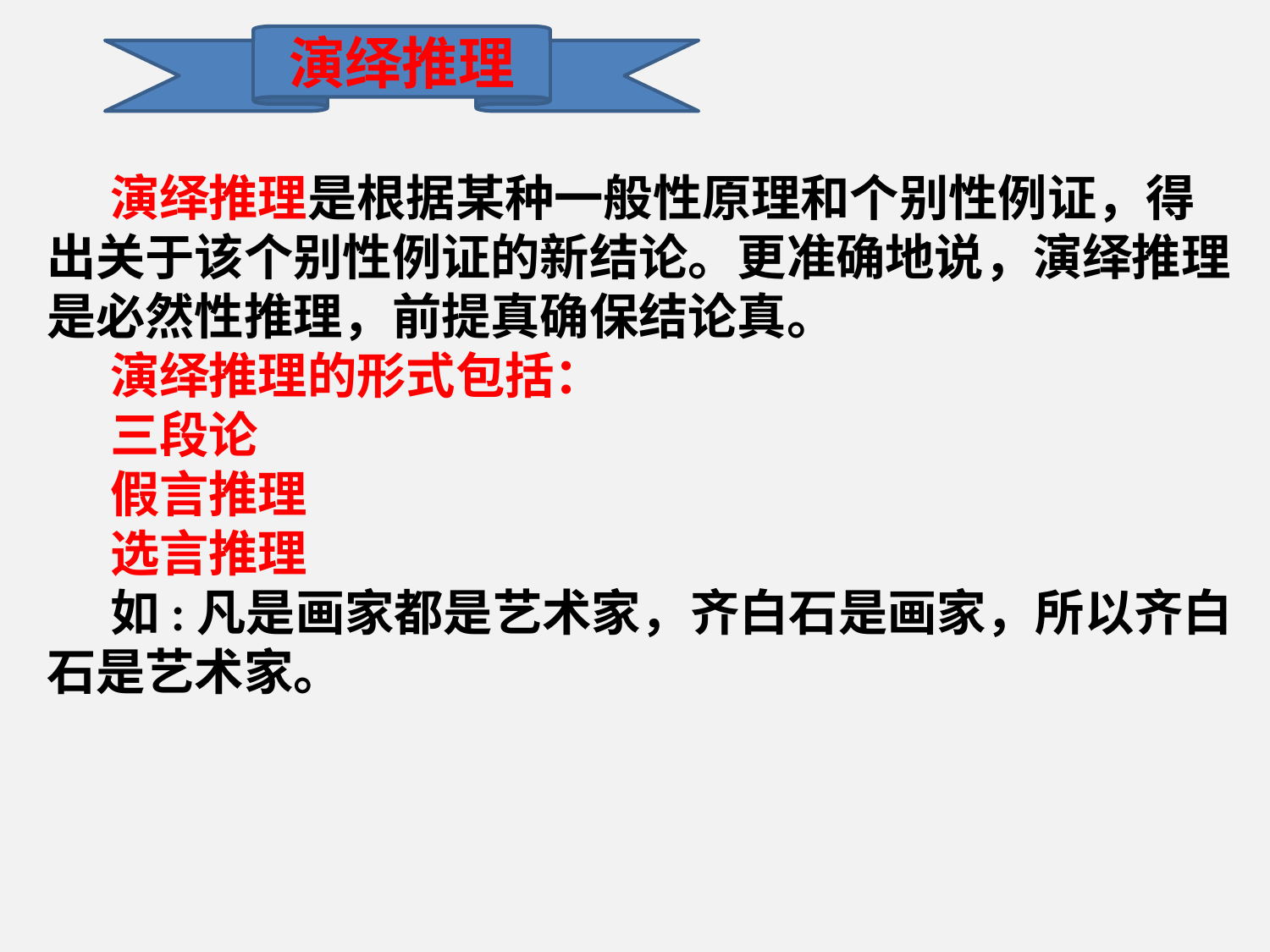

演绎推理
演绎推理是根据某种一般性原理和个别性例证，得出关于该个别性例证的新结论。更准确地说，演绎推理是必然性推理，前提真确保结论真。
演绎推理的形式包括：
三段论
假言推理
选言推理
如:凡是画家都是艺术家，齐白石是画家，所以齐白石是艺术家。